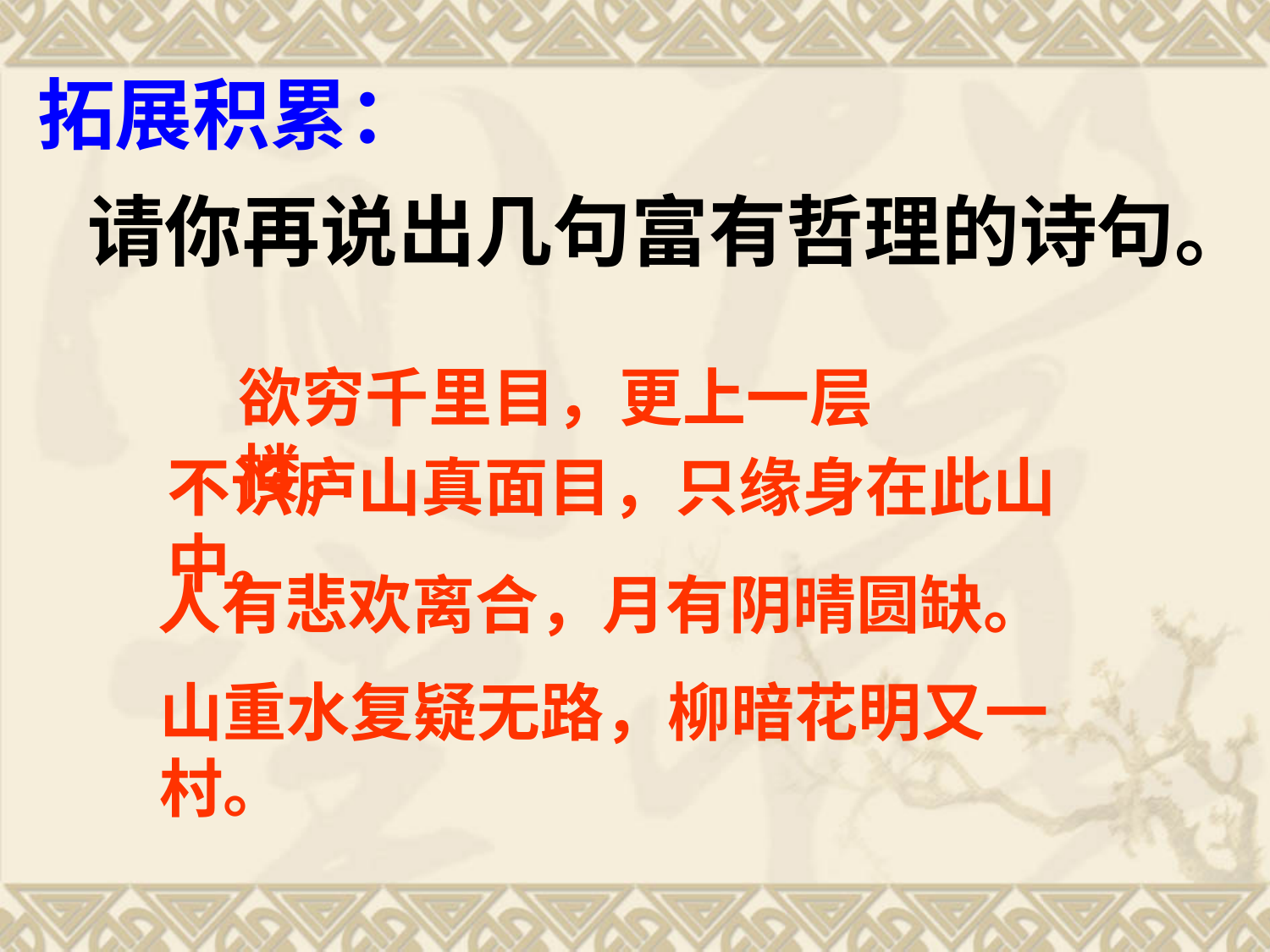

拓展积累：
请你再说出几句富有哲理的诗句。
欲穷千里目，更上一层楼。
不识庐山真面目，只缘身在此山中。
人有悲欢离合，月有阴晴圆缺。
山重水复疑无路，柳暗花明又一村。